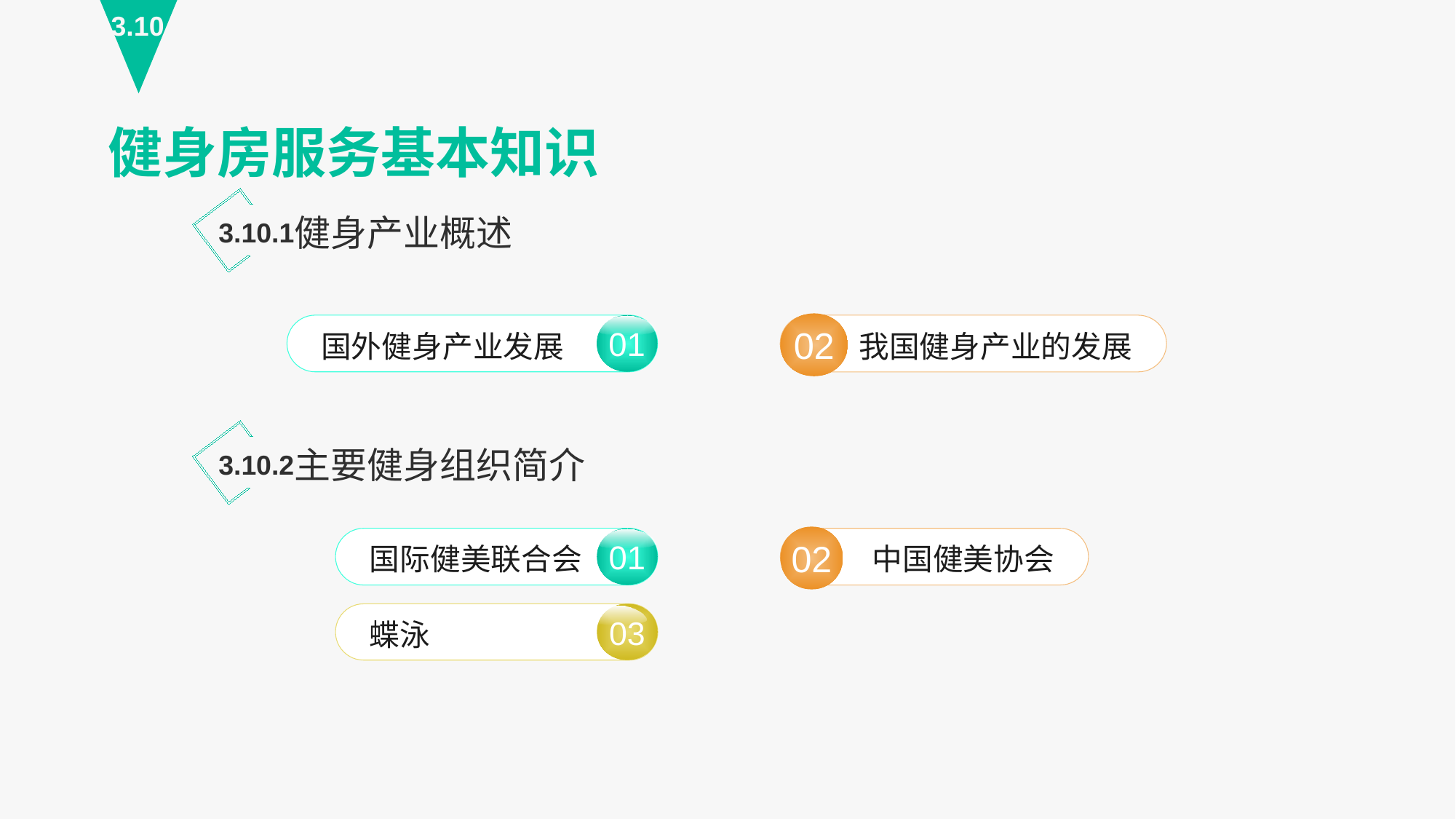

3.10
健身房服务基本知识

健身产业概述
3.10.1
02
我国健身产业的发展

国外健身产业发展
01

主要健身组织简介
3.10.2
02
中国健美协会

01
国际健美联合会

03
蝶泳